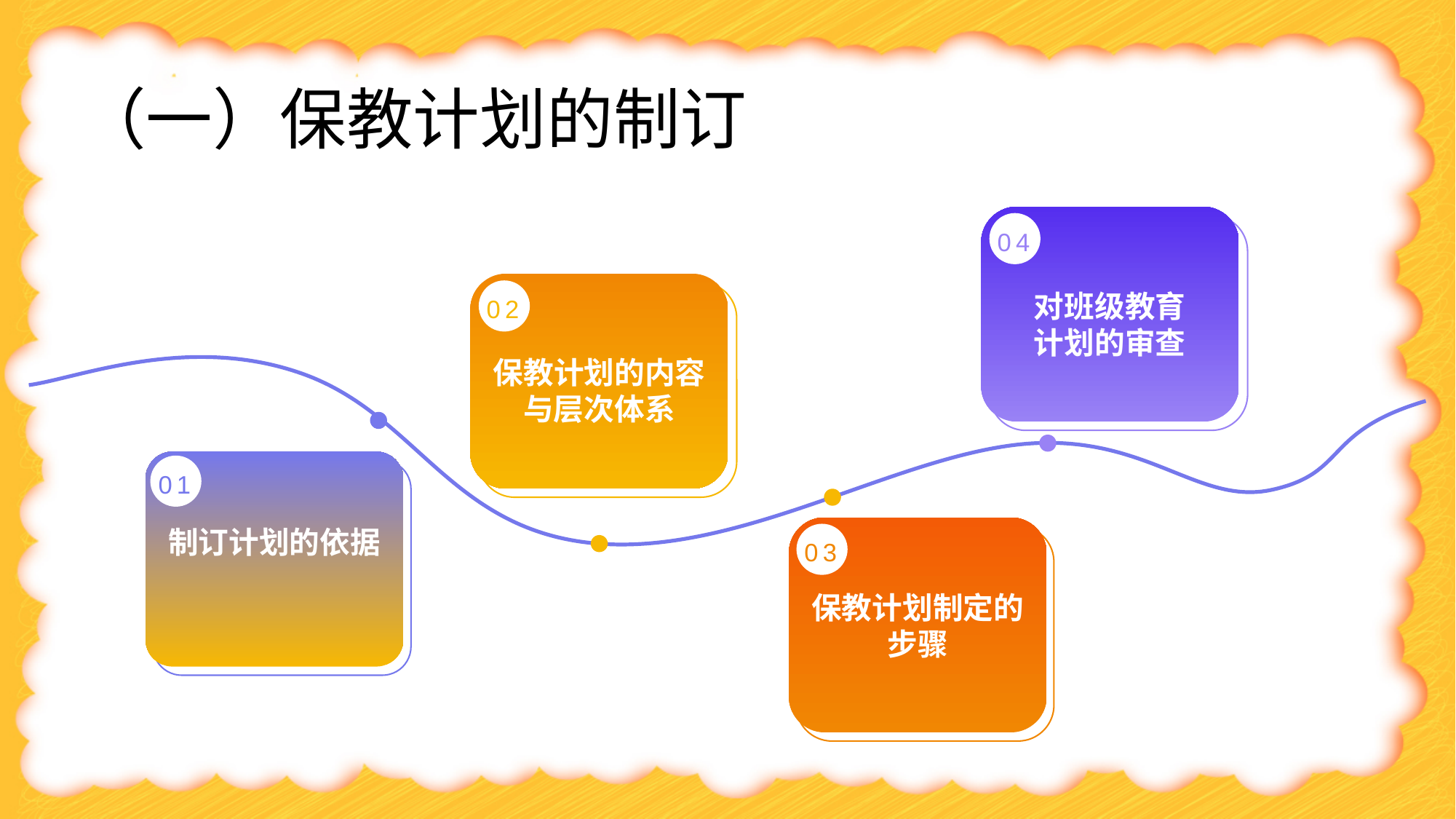

（一）保教计划的制订

04

02
对班级教育计划的审查

保教计划的内容与层次体系

01

制订计划的依据

03

保教计划制定的步骤